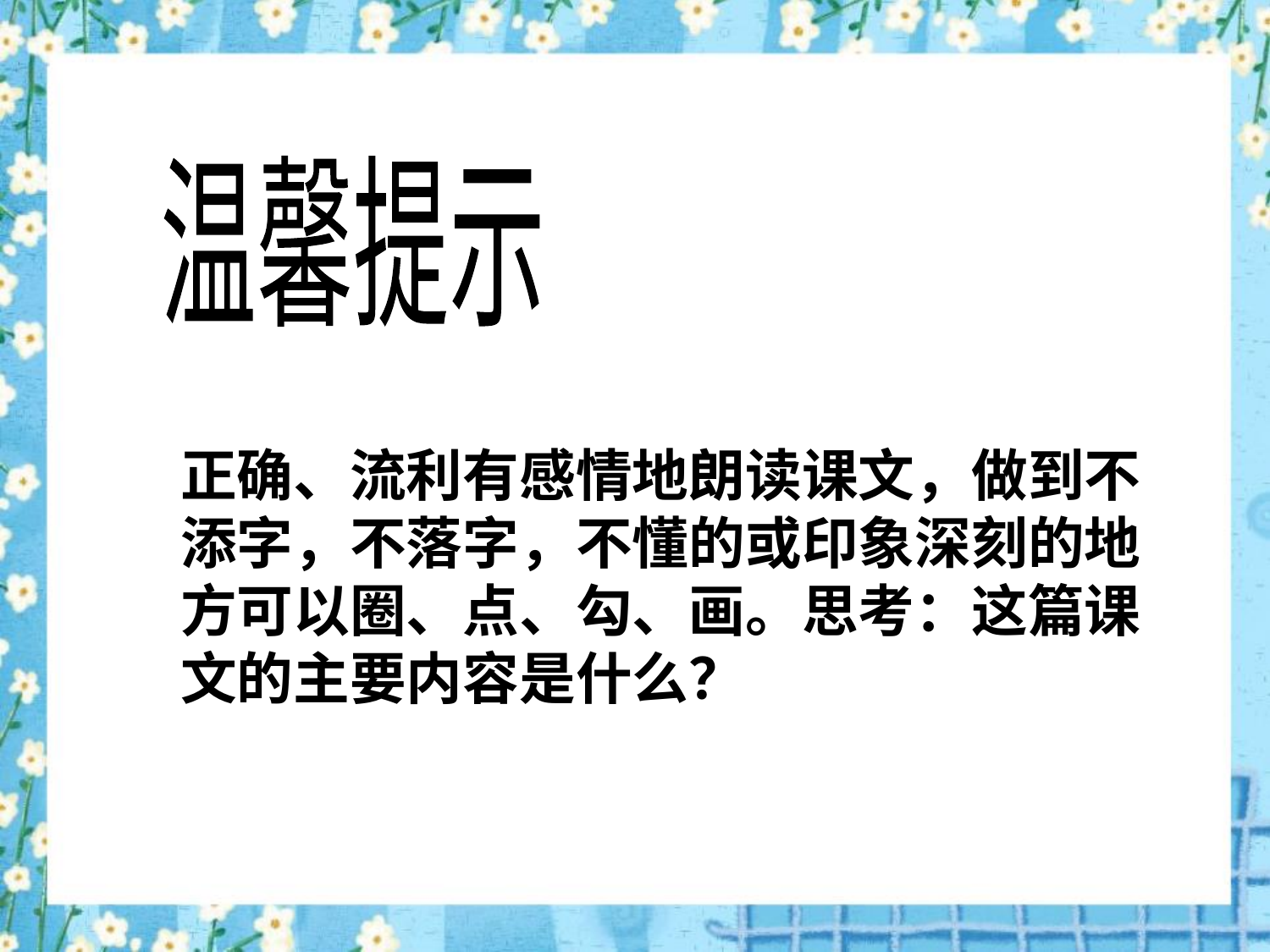

温馨提示
正确、流利有感情地朗读课文，做到不添字，不落字，不懂的或印象深刻的地方可以圈、点、勾、画。思考：这篇课文的主要内容是什么？